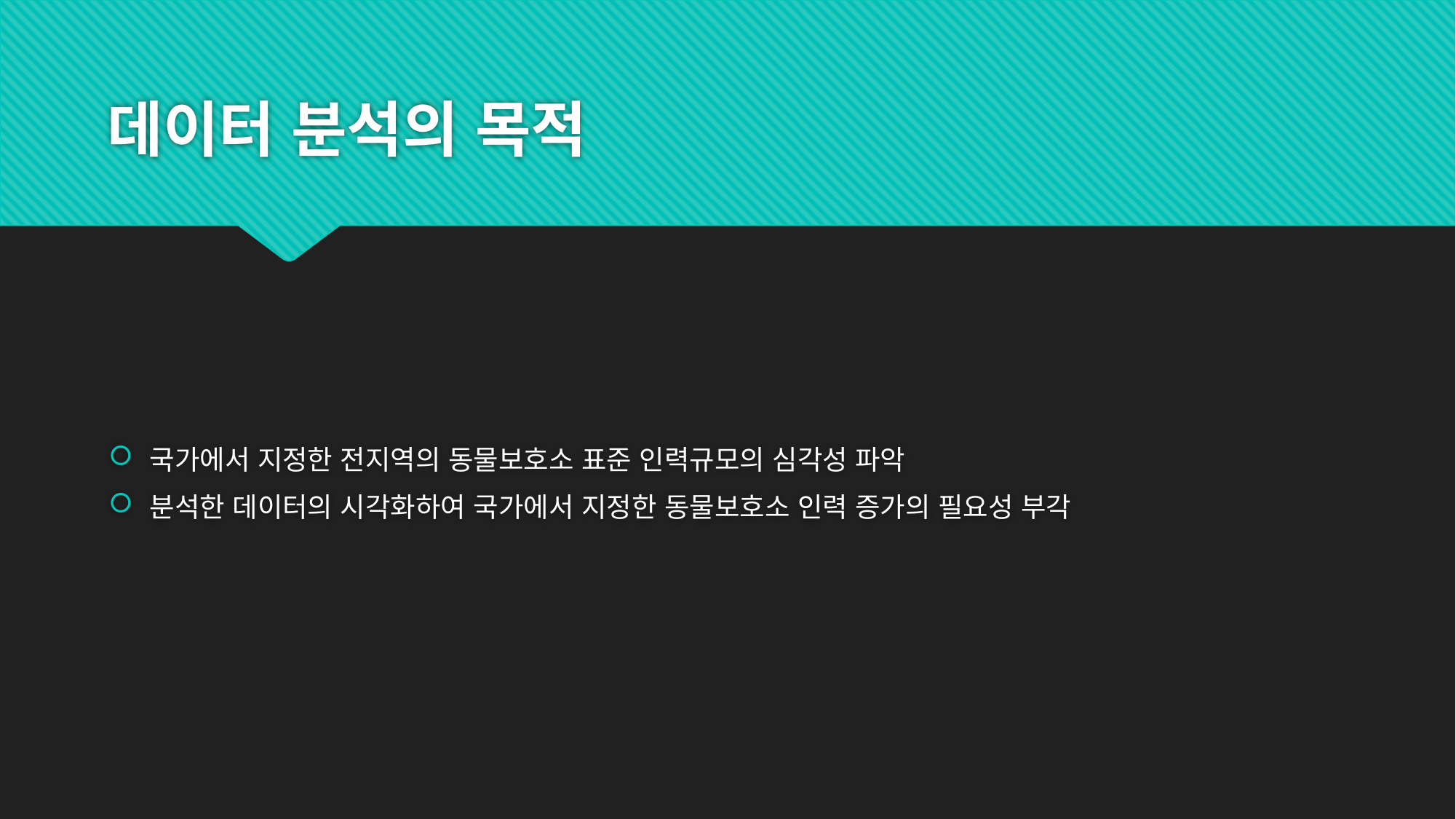

# 데이터 분석의 목적
국가에서 지정한 전지역의 동물보호소 표준 인력규모의 심각성 파악
분석한 데이터의 시각화하여 국가에서 지정한 동물보호소 인력 증가의 필요성 부각